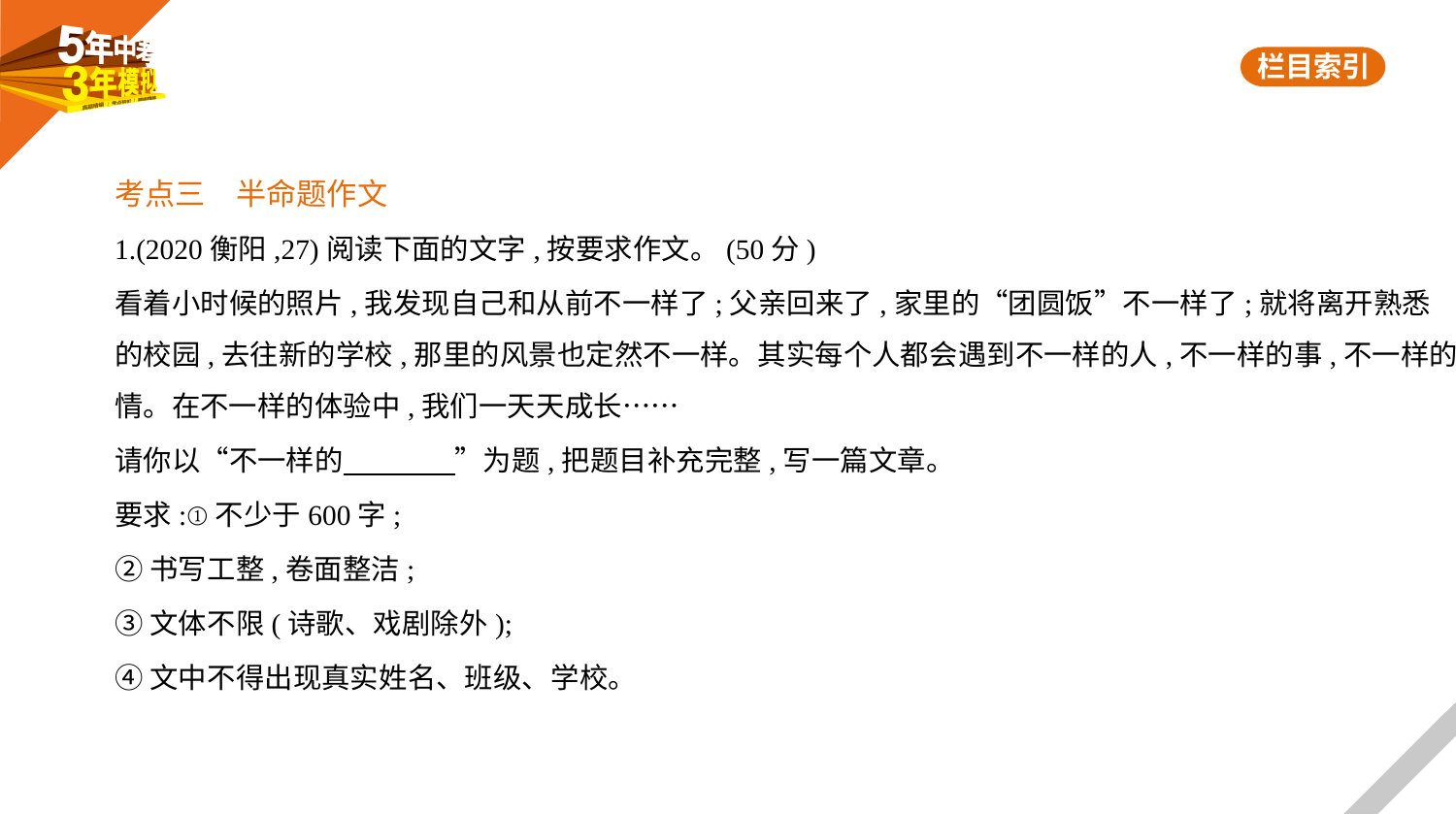

考点三　半命题作文
1.(2020衡阳,27)阅读下面的文字,按要求作文。(50分)
看着小时候的照片,我发现自己和从前不一样了;父亲回来了,家里的“团圆饭”不一样了;就将离开熟悉
的校园,去往新的学校,那里的风景也定然不一样。其实每个人都会遇到不一样的人,不一样的事,不一样的
情。在不一样的体验中,我们一天天成长……
请你以“不一样的　　　    ”为题,把题目补充完整,写一篇文章。
要求:①不少于600字;
②书写工整,卷面整洁;
③文体不限(诗歌、戏剧除外);
④文中不得出现真实姓名、班级、学校。